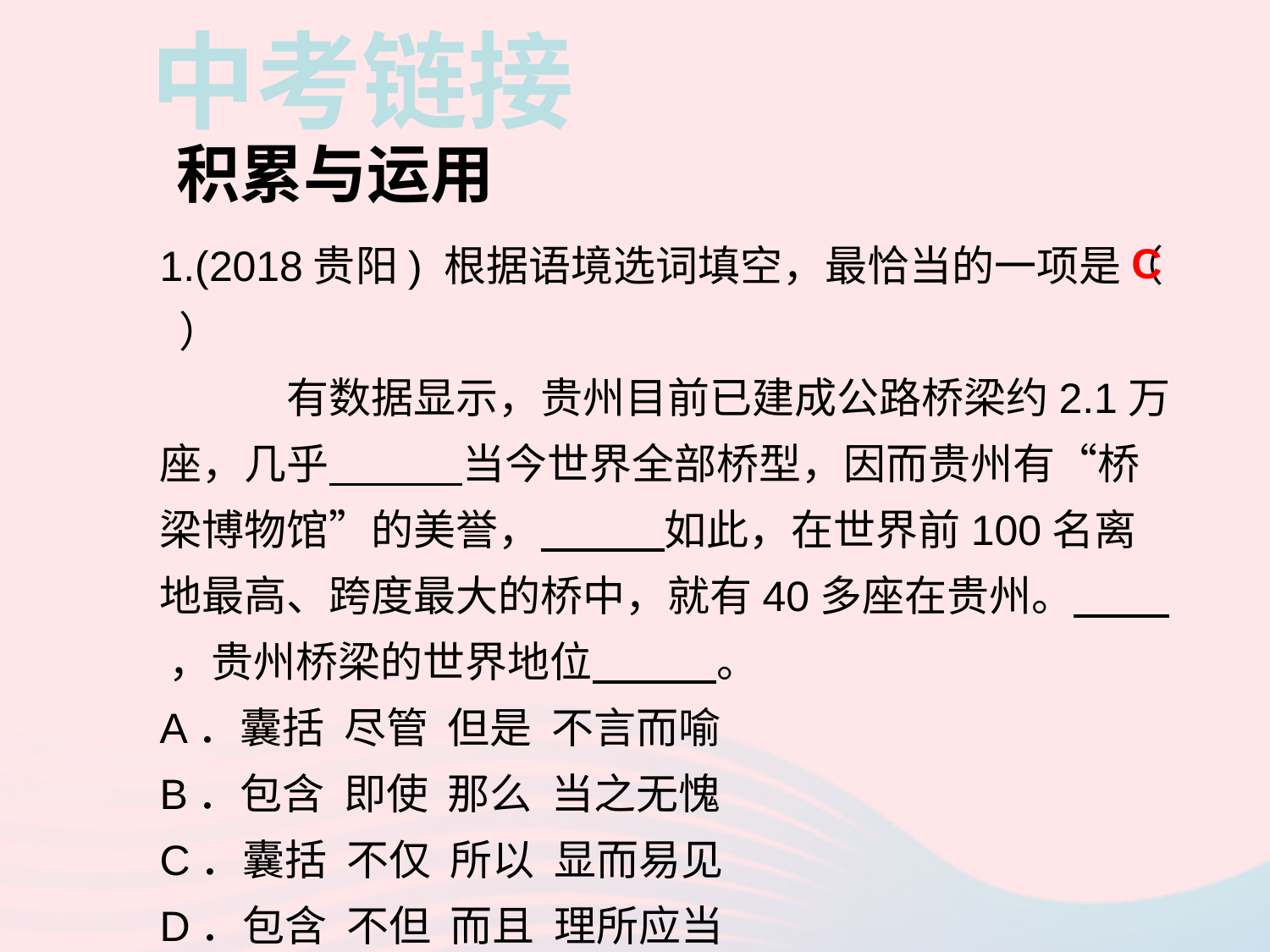

中考链接
积累与运用
1.(2018贵阳) 根据语境选词填空，最恰当的一项是（    ）
	有数据显示，贵州目前已建成公路桥梁约2.1万座，几乎              当今世界全部桥型，因而贵州有“桥梁博物馆”的美誉，             如此，在世界前100名离地最高、跨度最大的桥中，就有40多座在贵州。            ，贵州桥梁的世界地位             。
A．囊括  尽管  但是  不言而喻
B．包含  即使  那么  当之无愧
C．囊括  不仅  所以  显而易见
D．包含  不但  而且  理所应当
C